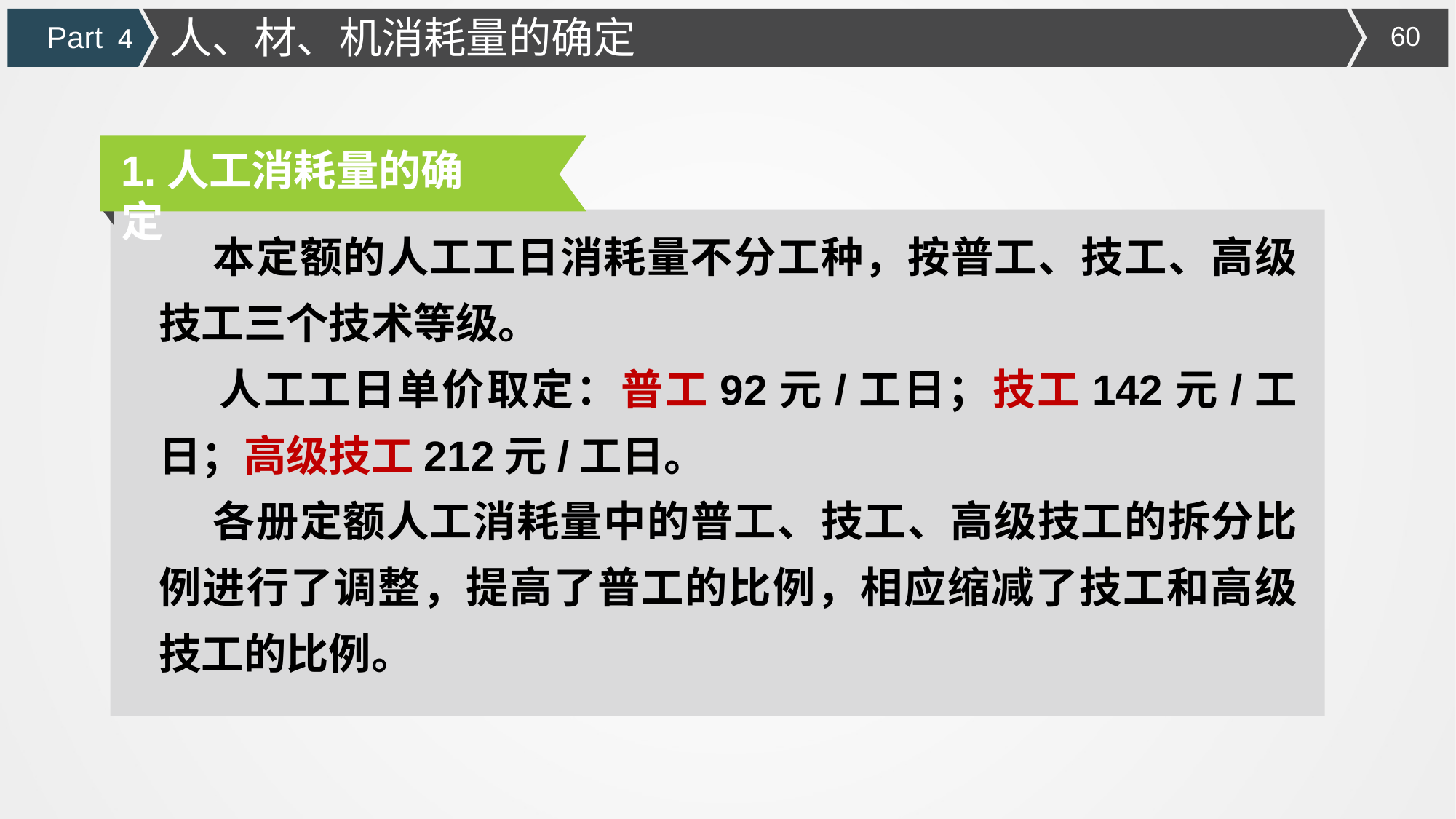

人、材、机消耗量的确定
Part  4

1.人工消耗量的确定

    本定额的人工工日消耗量不分工种，按普工、技工、高级技工三个技术等级。
    人工工日单价取定：普工92元/工日；技工142元/工日；高级技工212元/工日。
    各册定额人工消耗量中的普工、技工、高级技工的拆分比例进行了调整，提高了普工的比例，相应缩减了技工和高级技工的比例。